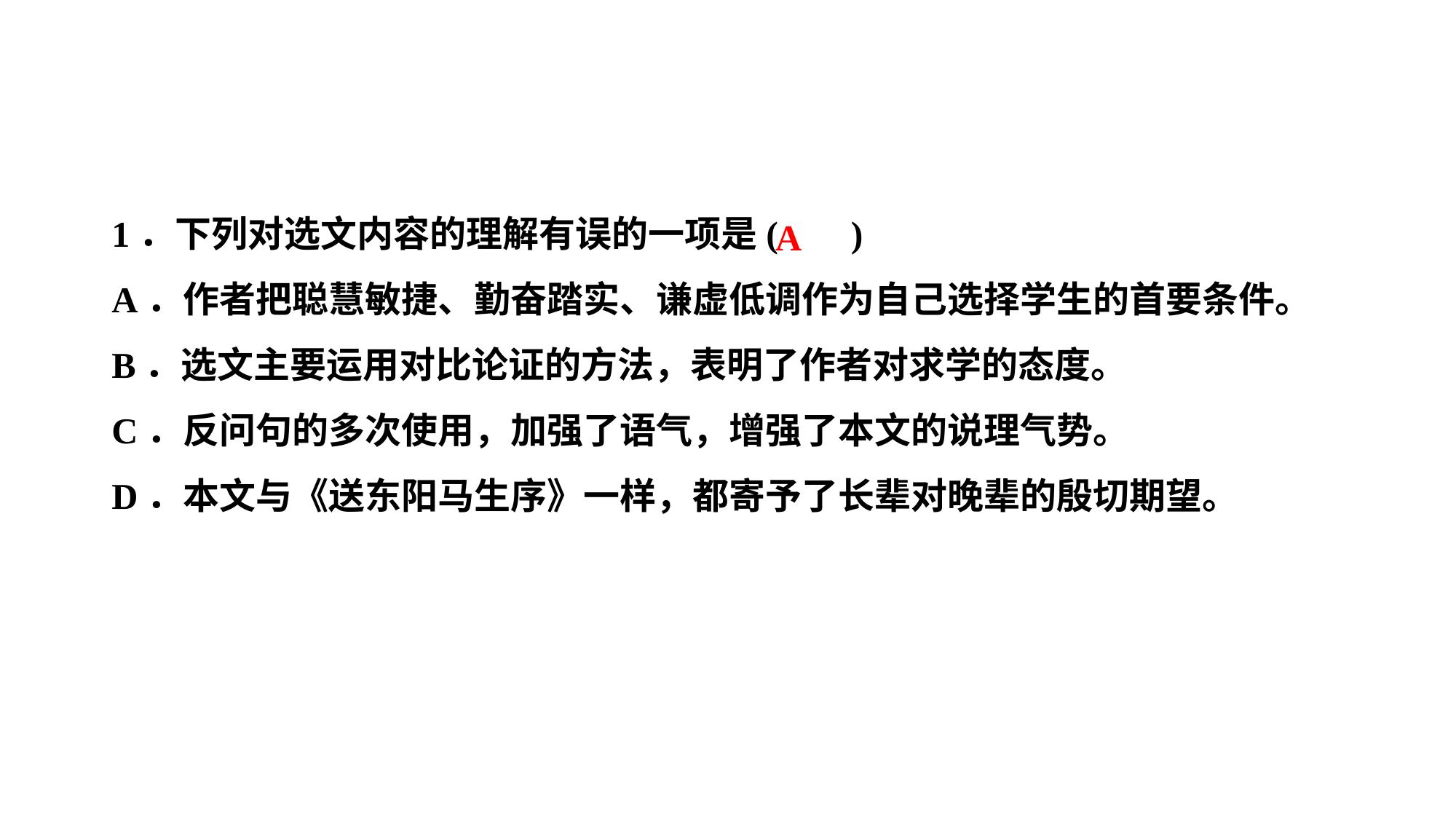

1．下列对选文内容的理解有误的一项是(        )
A．作者把聪慧敏捷、勤奋踏实、谦虚低调作为自己选择学生的首要条件。
B．选文主要运用对比论证的方法，表明了作者对求学的态度。
C．反问句的多次使用，加强了语气，增强了本文的说理气势。
D．本文与《送东阳马生序》一样，都寄予了长辈对晚辈的殷切期望。
A